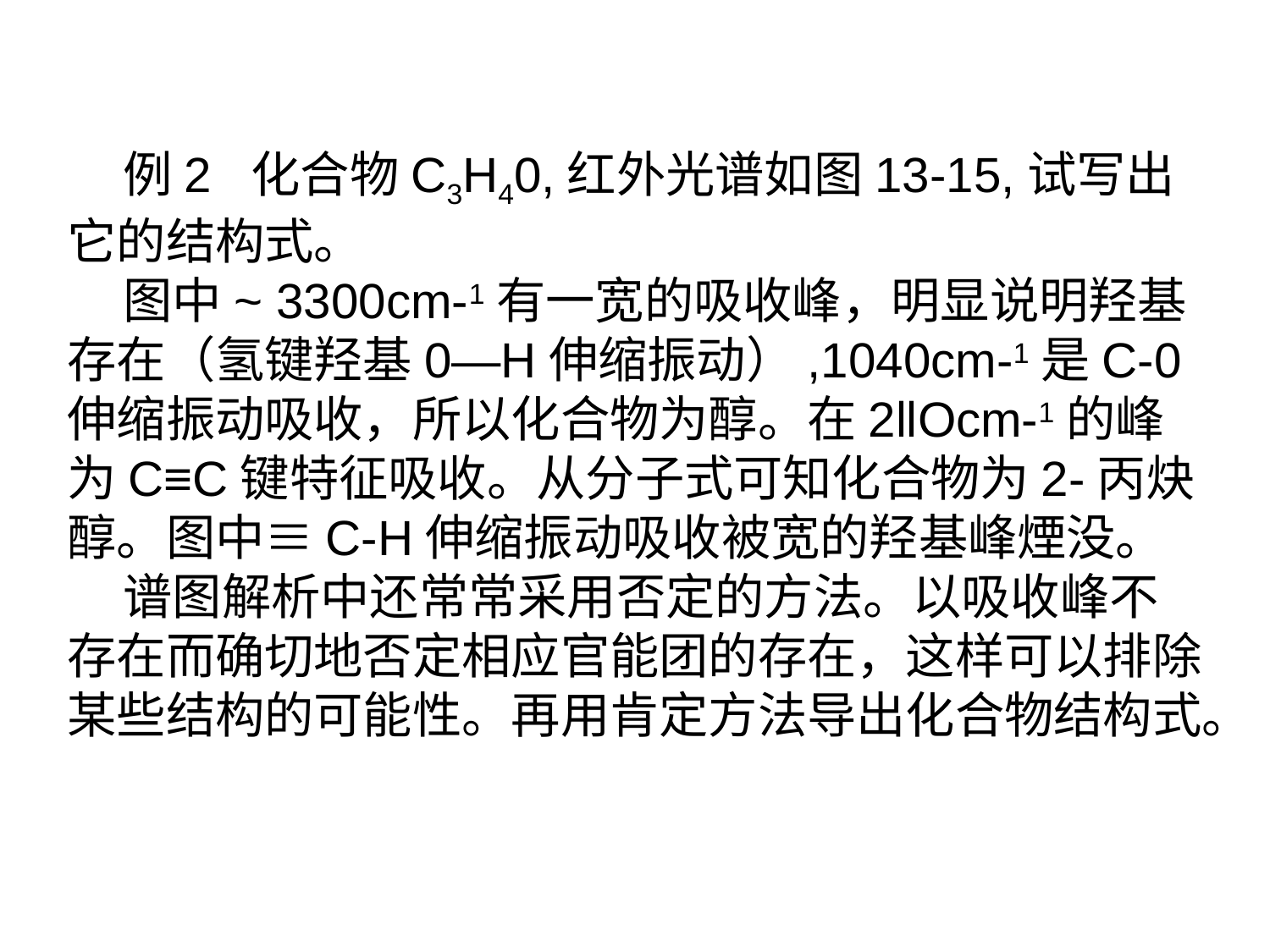

例2  化合物C3H40,红外光谱如图13-15,试写出它的结构式。
    图中~ 3300cm-1有一宽的吸收峰，明显说明羟基存在（氢键羟基0—H伸缩振动）,1040cm-1是C-0伸缩振动吸收，所以化合物为醇。在2llOcm-1的峰为C≡C键特征吸收。从分子式可知化合物为2-丙炔醇。图中≡C-H伸缩振动吸收被宽的羟基峰煙没。
    谱图解析中还常常采用否定的方法。以吸收峰不存在而确切地否定相应官能团的存在，这样可以排除某些结构的可能性。再用肯定方法导出化合物结构式。